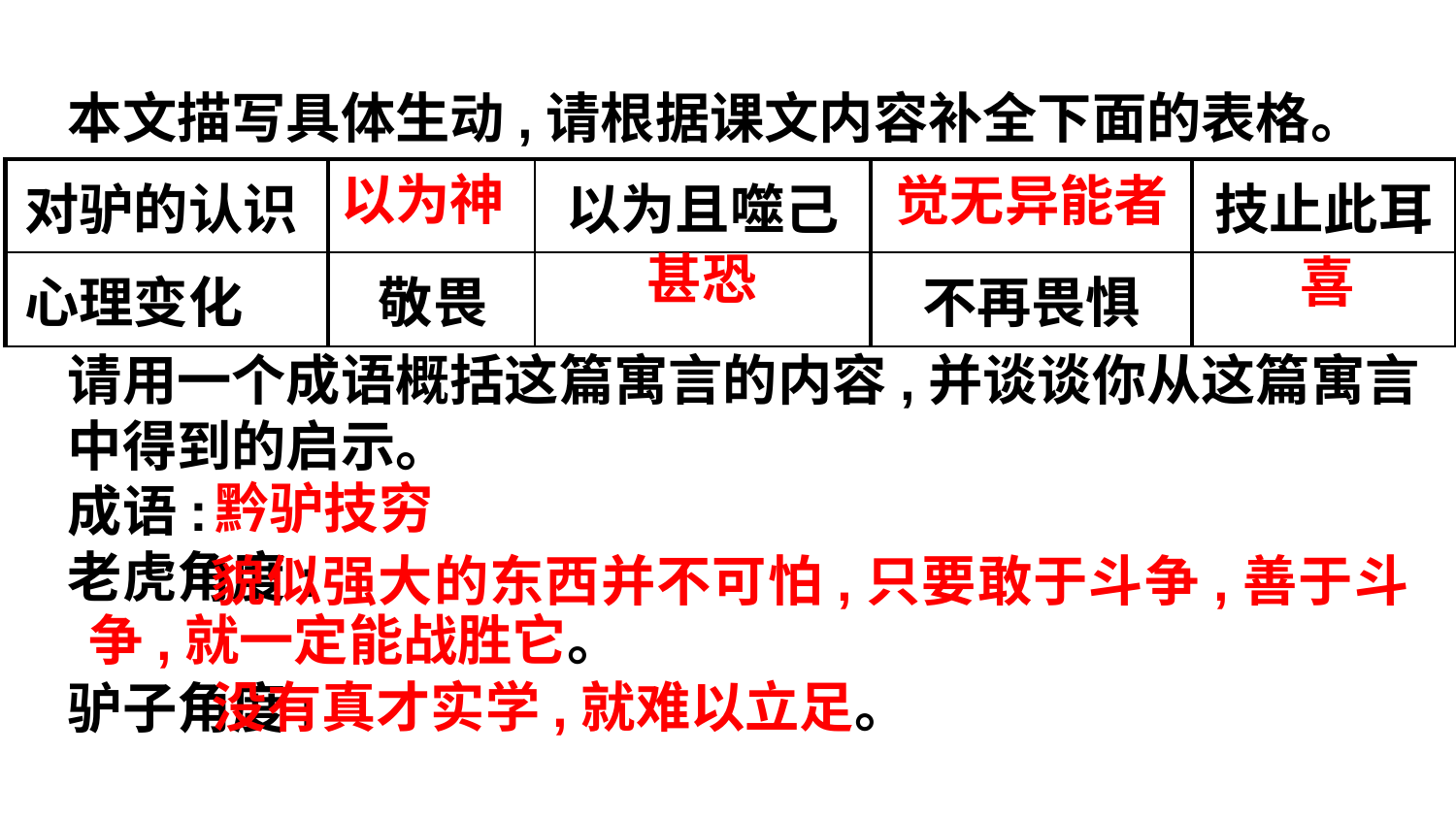

本文描写具体生动,请根据课文内容补全下面的表格。

请用一个成语概括这篇寓言的内容,并谈谈你从这篇寓言中得到的启示。
成语:
老虎角度:

驴子角度:

以为神
| 对驴的认识 |  | 以为且噬己 |  | 技止此耳 |
| --- | --- | --- | --- | --- |
| 心理变化 | 敬畏 |  | 不再畏惧 |  |
觉无异能者
甚恐
喜
黔驴技穷
        貌似强大的东西并不可怕,只要敢于斗争,善于斗争,就一定能战胜它。
        没有真才实学,就难以立足。